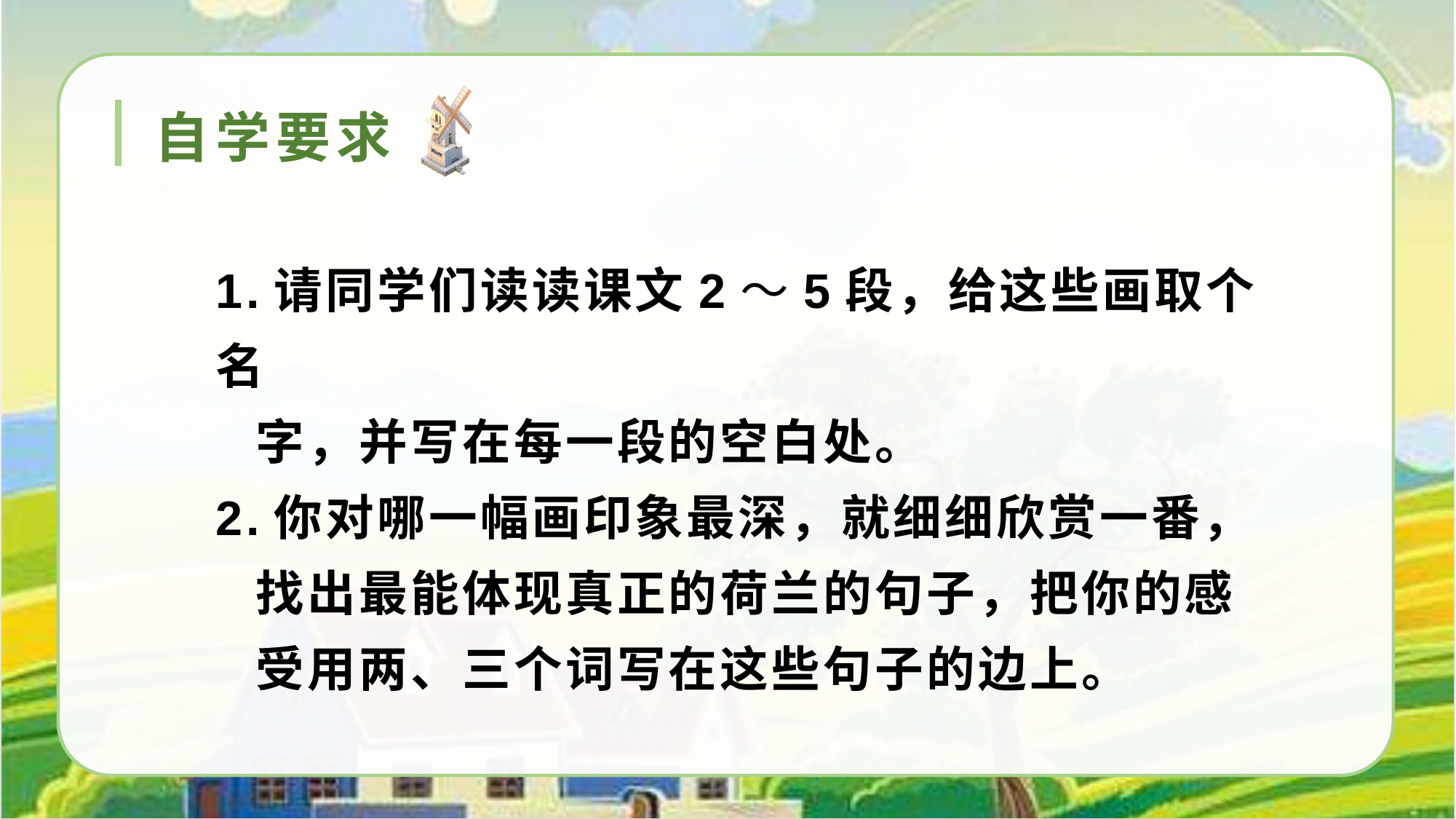

自学要求
1.请同学们读读课文2～5段，给这些画取个名
  字，并写在每一段的空白处。
2.你对哪一幅画印象最深，就细细欣赏一番，
  找出最能体现真正的荷兰的句子，把你的感
  受用两、三个词写在这些句子的边上。